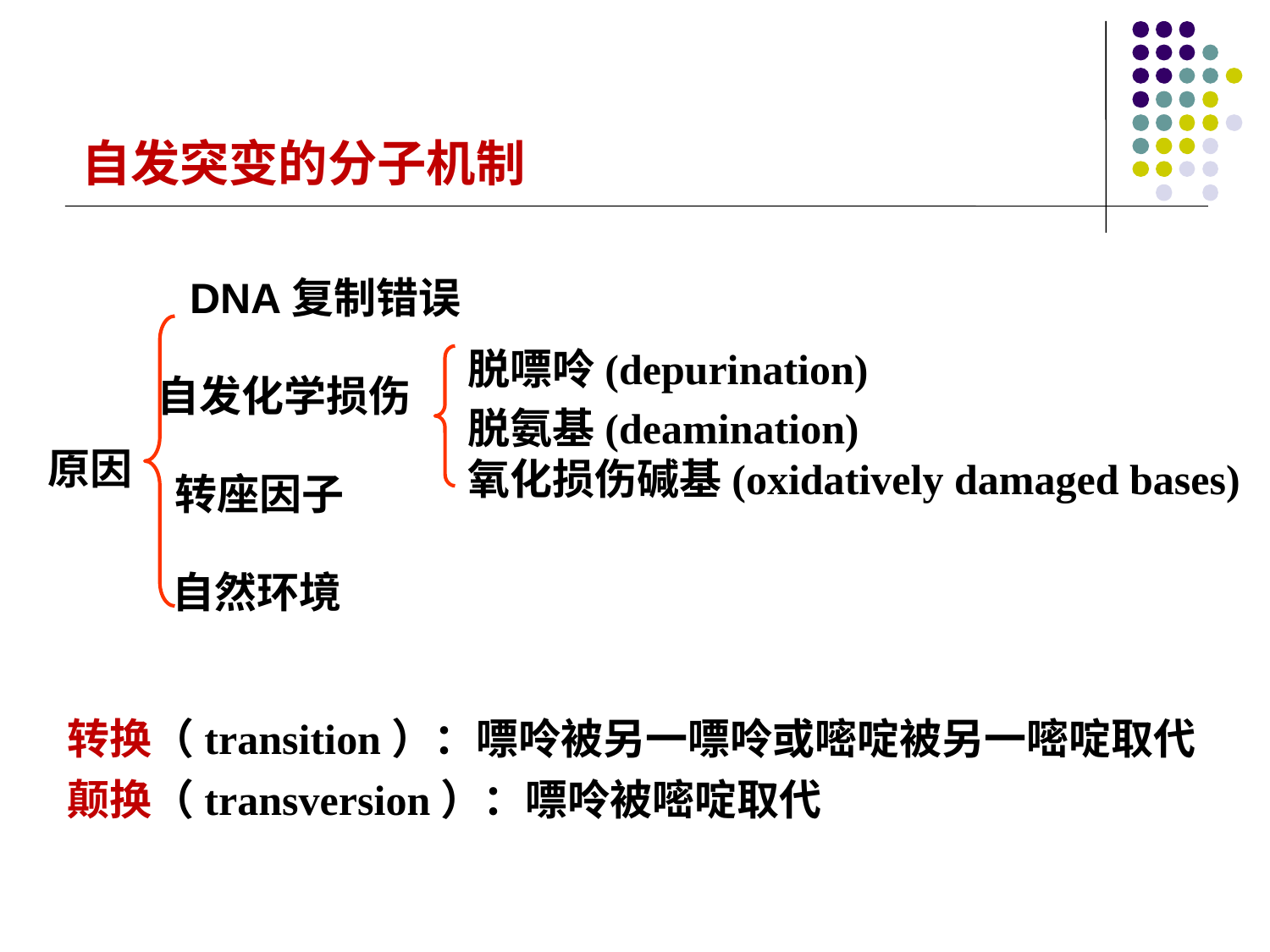

(三)自发突变的分子机制
        Molecular basis of spontaneous mutations
自发突变的分子机制
            DNA复制错误

　       自发化学损伤

　　　转座因子

            自然环境

脱嘌呤(depurination)
脱氨基(deamination)
氧化损伤碱基(oxidatively damaged bases)

原因
转换（transition）：嘌呤被另一嘌呤或嘧啶被另一嘧啶取代
颠换（transversion）：嘌呤被嘧啶取代